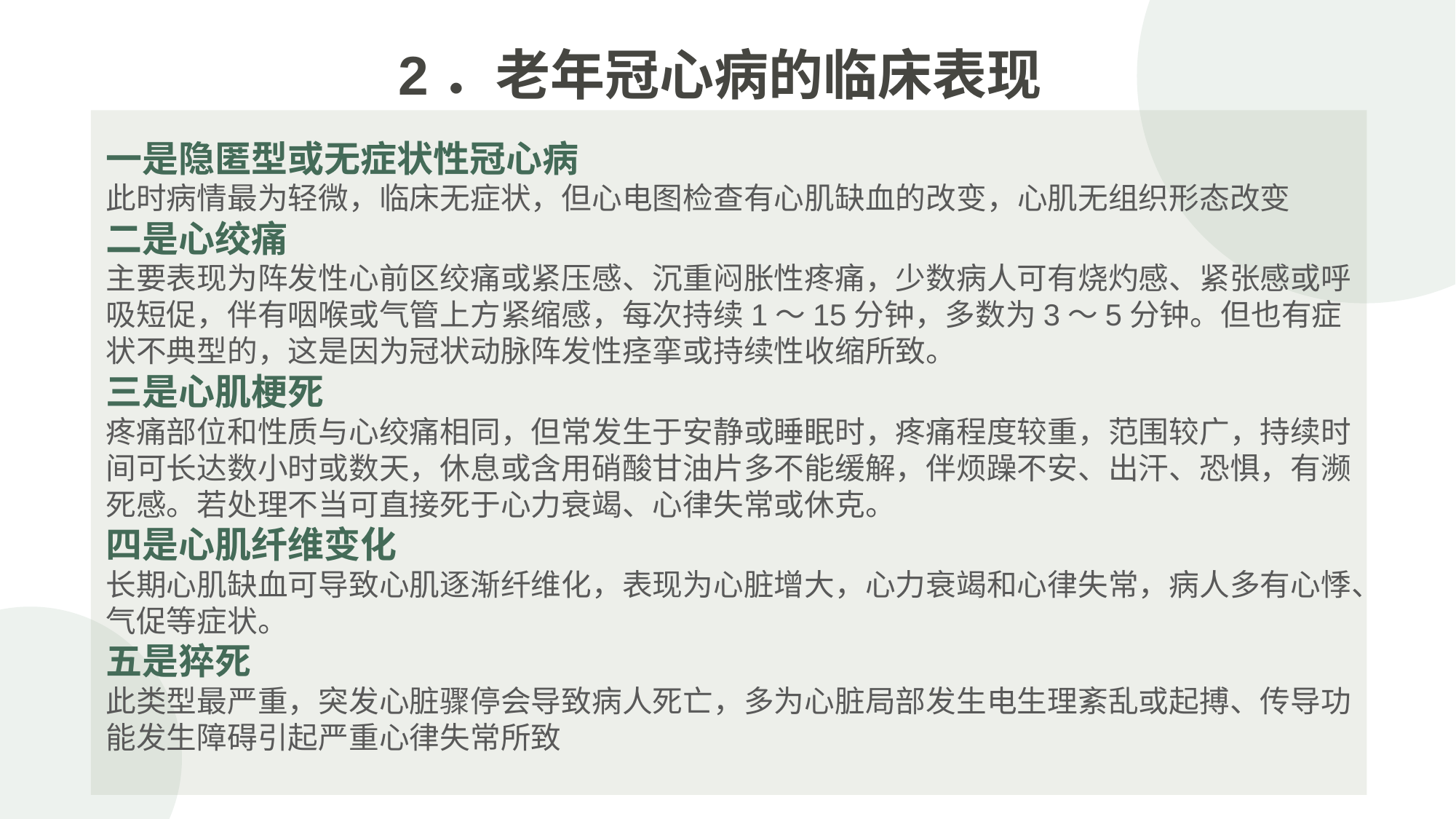

2．老年冠心病的临床表现

一是隐匿型或无症状性冠心病
此时病情最为轻微，临床无症状，但心电图检查有心肌缺血的改变，心肌无组织形态改变
二是心绞痛
主要表现为阵发性心前区绞痛或紧压感、沉重闷胀性疼痛，少数病人可有烧灼感、紧张感或呼吸短促，伴有咽喉或气管上方紧缩感，每次持续1～15分钟，多数为3～5分钟。但也有症状不典型的，这是因为冠状动脉阵发性痉挛或持续性收缩所致。
三是心肌梗死
疼痛部位和性质与心绞痛相同，但常发生于安静或睡眠时，疼痛程度较重，范围较广，持续时间可长达数小时或数天，休息或含用硝酸甘油片多不能缓解，伴烦躁不安、出汗、恐惧，有濒死感。若处理不当可直接死于心力衰竭、心律失常或休克。
四是心肌纤维变化
长期心肌缺血可导致心肌逐渐纤维化，表现为心脏增大，心力衰竭和心律失常，病人多有心悸、气促等症状。
五是猝死
此类型最严重，突发心脏骤停会导致病人死亡，多为心脏局部发生电生理紊乱或起搏、传导功能发生障碍引起严重心律失常所致